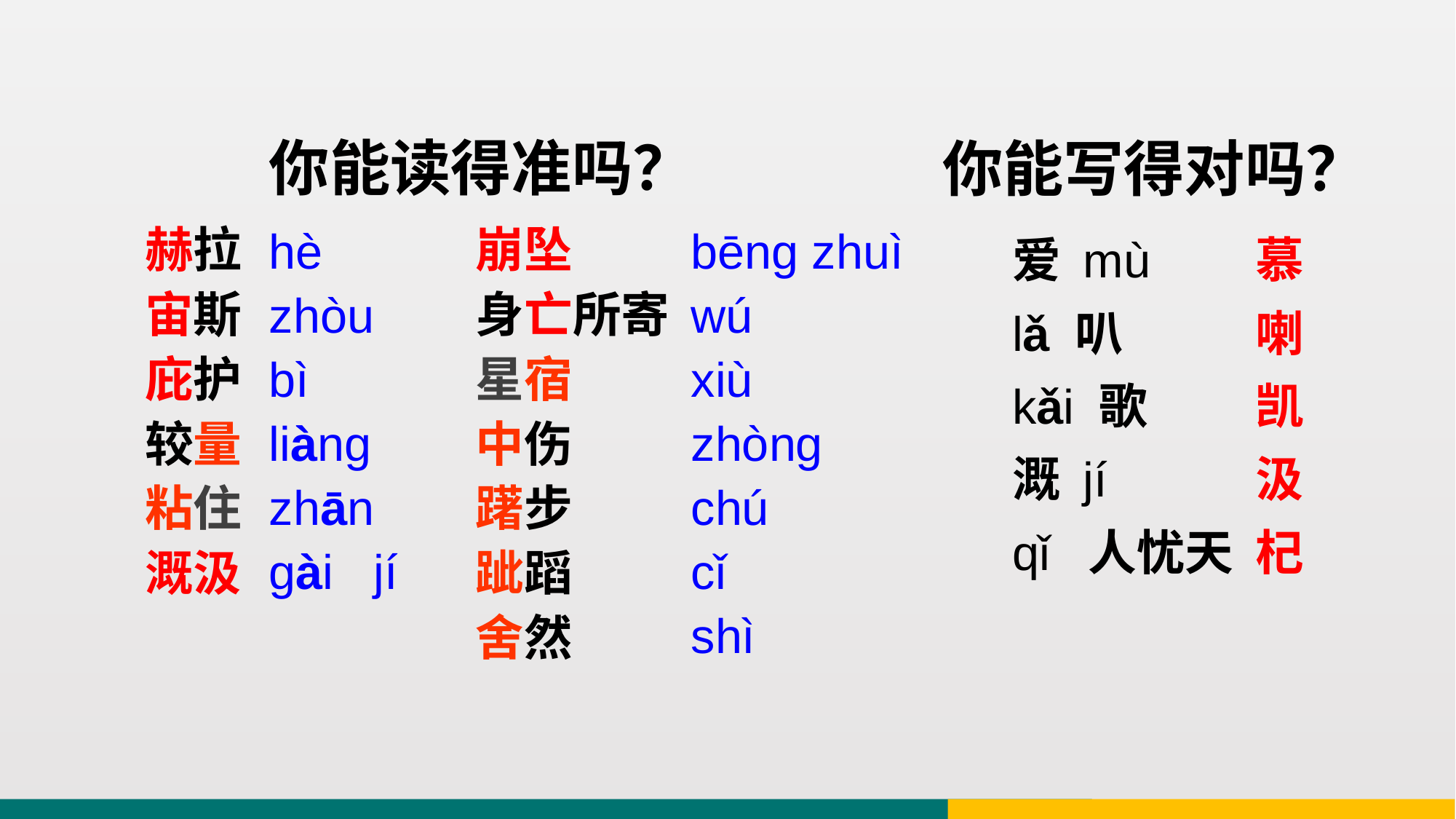

# 你能读得准吗？
你能写得对吗？
hè
zhòu
bì
liàng
zhān
gài   jí

bēng zhuì
wú
xiù
zhòng
chú
cǐ
shì

爱 mù
lǎ 叭
kǎi 歌
溉 jí
qǐ  人忧天

慕
喇
凯
汲
杞
赫拉
宙斯
庇护
较量
粘住
溉汲

崩坠
身亡所寄
星宿
中伤
躇步
跐蹈
舍然